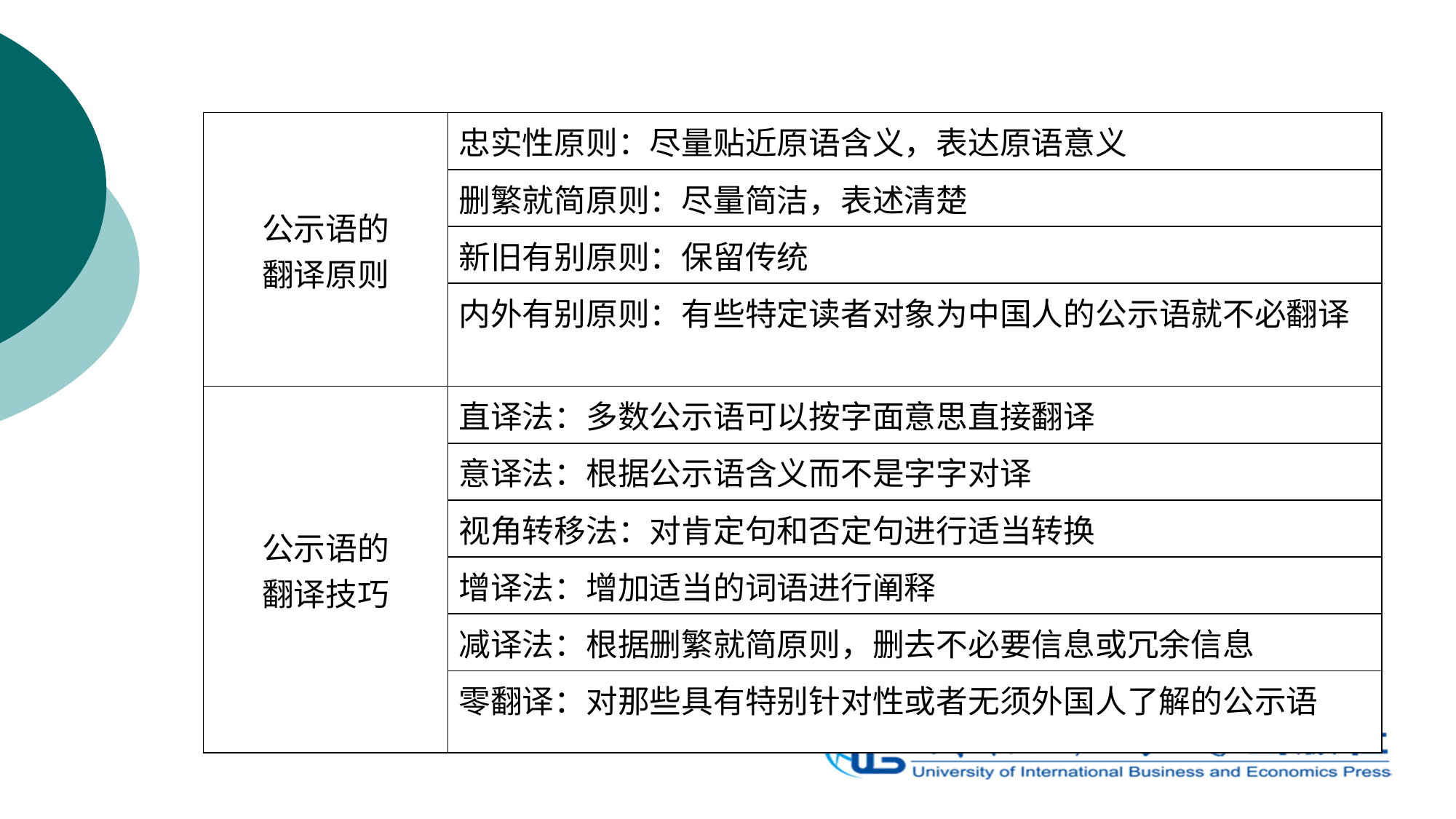

| 公示语的 翻译原则 | 忠实性原则：尽量贴近原语含义，表达原语意义 |
| --- | --- |
|  | 删繁就简原则：尽量简洁，表述清楚 |
|  | 新旧有别原则：保留传统 |
|  | 内外有别原则：有些特定读者对象为中国人的公示语就不必翻译 |
| 公示语的 翻译技巧 | 直译法：多数公示语可以按字面意思直接翻译 |
|  | 意译法：根据公示语含义而不是字字对译 |
|  | 视角转移法：对肯定句和否定句进行适当转换 |
|  | 增译法：增加适当的词语进行阐释 |
|  | 减译法：根据删繁就简原则，删去不必要信息或冗余信息 |
|  | 零翻译：对那些具有特别针对性或者无须外国人了解的公示语 |